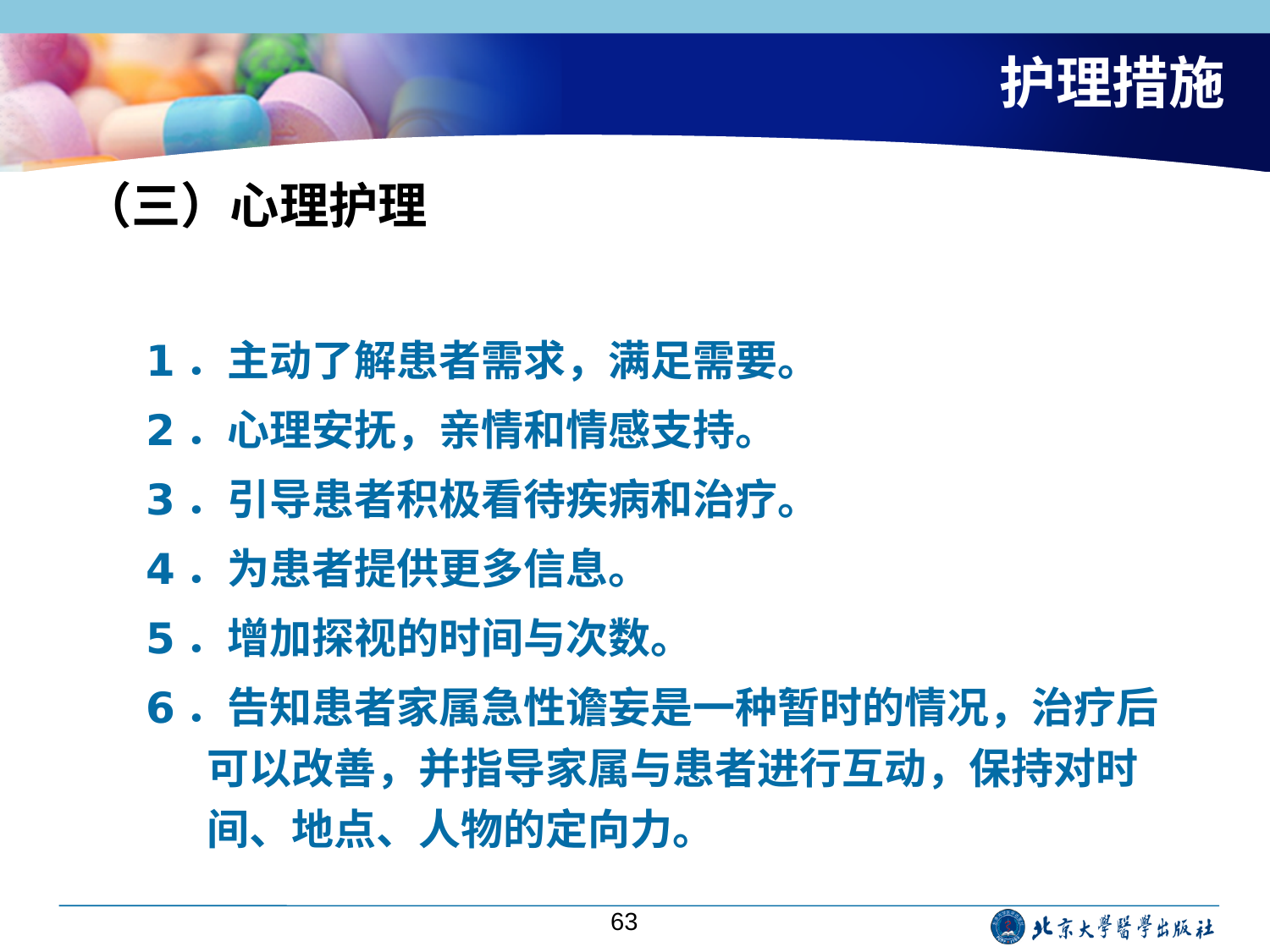

# 护理措施
（三）心理护理

1．主动了解患者需求，满足需要。
2．心理安抚，亲情和情感支持。
3．引导患者积极看待疾病和治疗。
4．为患者提供更多信息。
5．增加探视的时间与次数。
6．告知患者家属急性谵妄是一种暂时的情况，治疗后可以改善，并指导家属与患者进行互动，保持对时间、地点、人物的定向力。
63